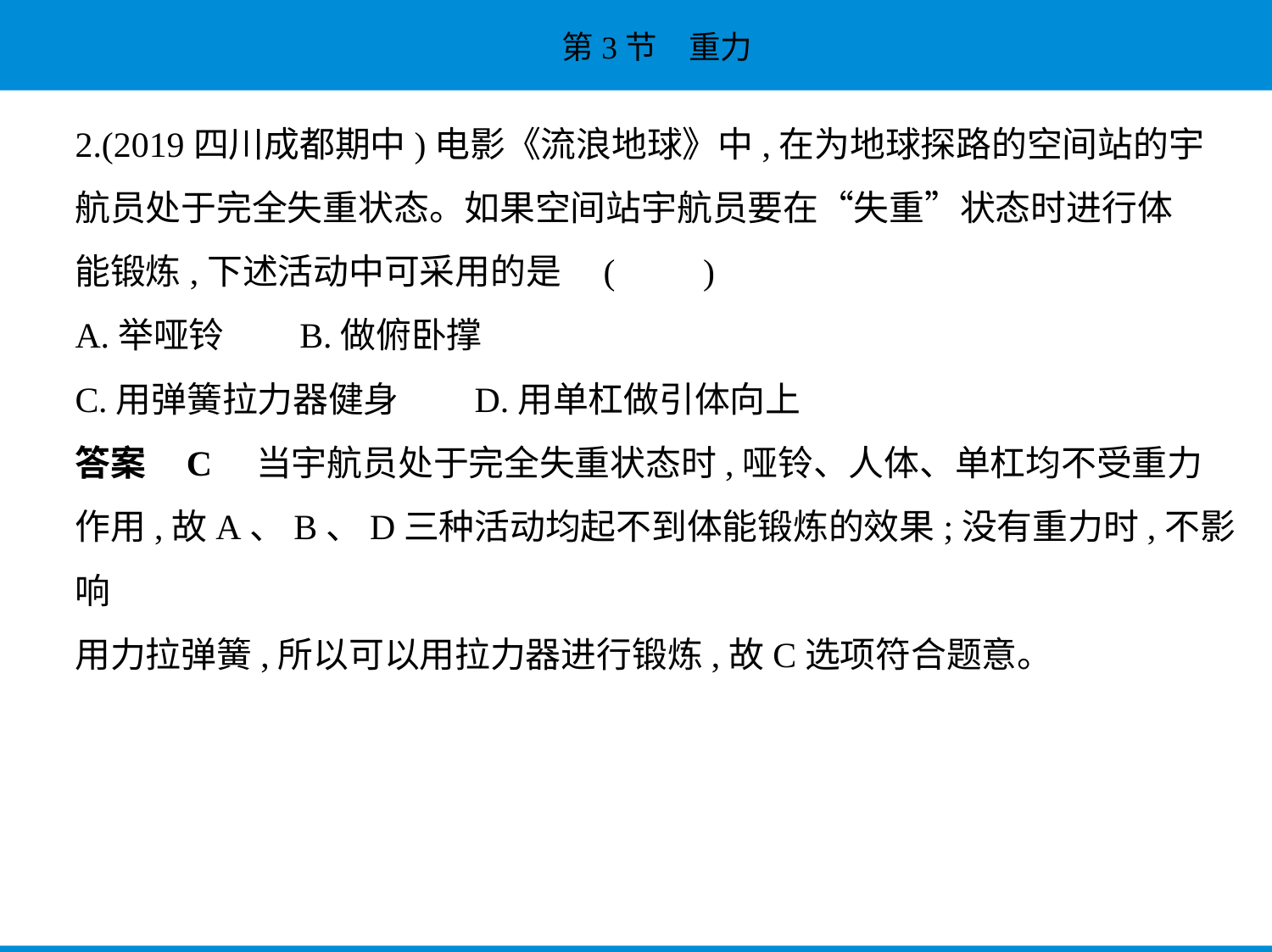

2.(2019四川成都期中)电影《流浪地球》中,在为地球探路的空间站的宇
航员处于完全失重状态。如果空间站宇航员要在“失重”状态时进行体
能锻炼,下述活动中可采用的是 (　　)
A.举哑铃　    B.做俯卧撑
C.用弹簧拉力器健身　    D.用单杠做引体向上
答案    C    当宇航员处于完全失重状态时,哑铃、人体、单杠均不受重力
作用,故A、B、D三种活动均起不到体能锻炼的效果;没有重力时,不影响
用力拉弹簧,所以可以用拉力器进行锻炼,故C选项符合题意。